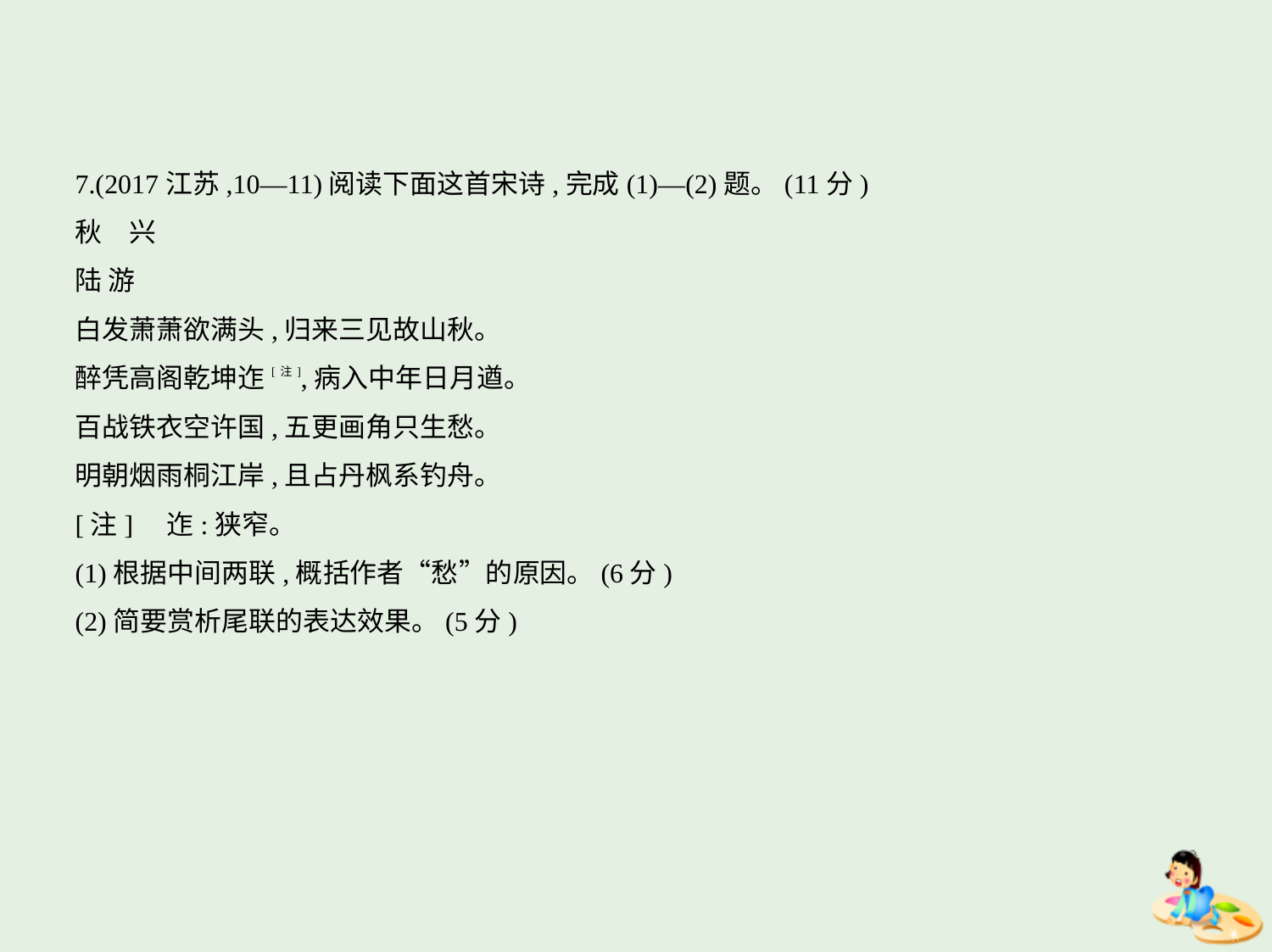

7.(2017江苏,10—11)阅读下面这首宋诗,完成(1)—(2)题。(11分)
秋　兴
陆 游
白发萧萧欲满头,归来三见故山秋。
醉凭高阁乾坤迮[注],病入中年日月遒。
百战铁衣空许国,五更画角只生愁。
明朝烟雨桐江岸,且占丹枫系钓舟。
[注]    迮:狭窄。
(1)根据中间两联,概括作者“愁”的原因。(6分)
(2)简要赏析尾联的表达效果。(5分)